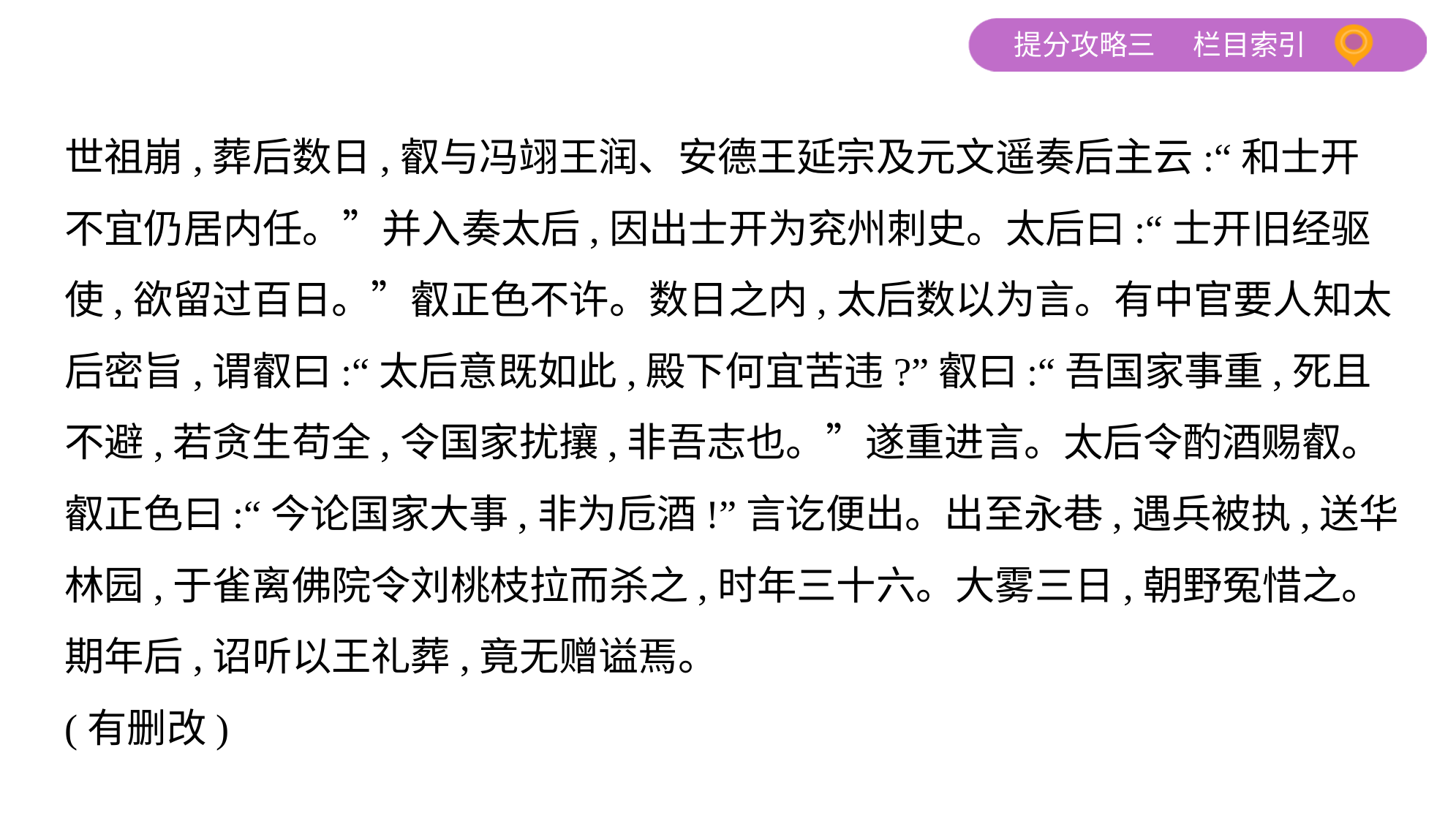

世祖崩,葬后数日,叡与冯翊王润、安德王延宗及元文遥奏后主云:“和士开
不宜仍居内任。”并入奏太后,因出士开为兖州刺史。太后曰:“士开旧经驱
使,欲留过百日。”叡正色不许。数日之内,太后数以为言。有中官要人知太
后密旨,谓叡曰:“太后意既如此,殿下何宜苦违?”叡曰:“吾国家事重,死且
不避,若贪生苟全,令国家扰攘,非吾志也。”遂重进言。太后令酌酒赐叡。
叡正色曰:“今论国家大事,非为卮酒!”言讫便出。出至永巷,遇兵被执,送华
林园,于雀离佛院令刘桃枝拉而杀之,时年三十六。大雾三日,朝野冤惜之。
期年后,诏听以王礼葬,竟无赠谥焉。
(有删改)